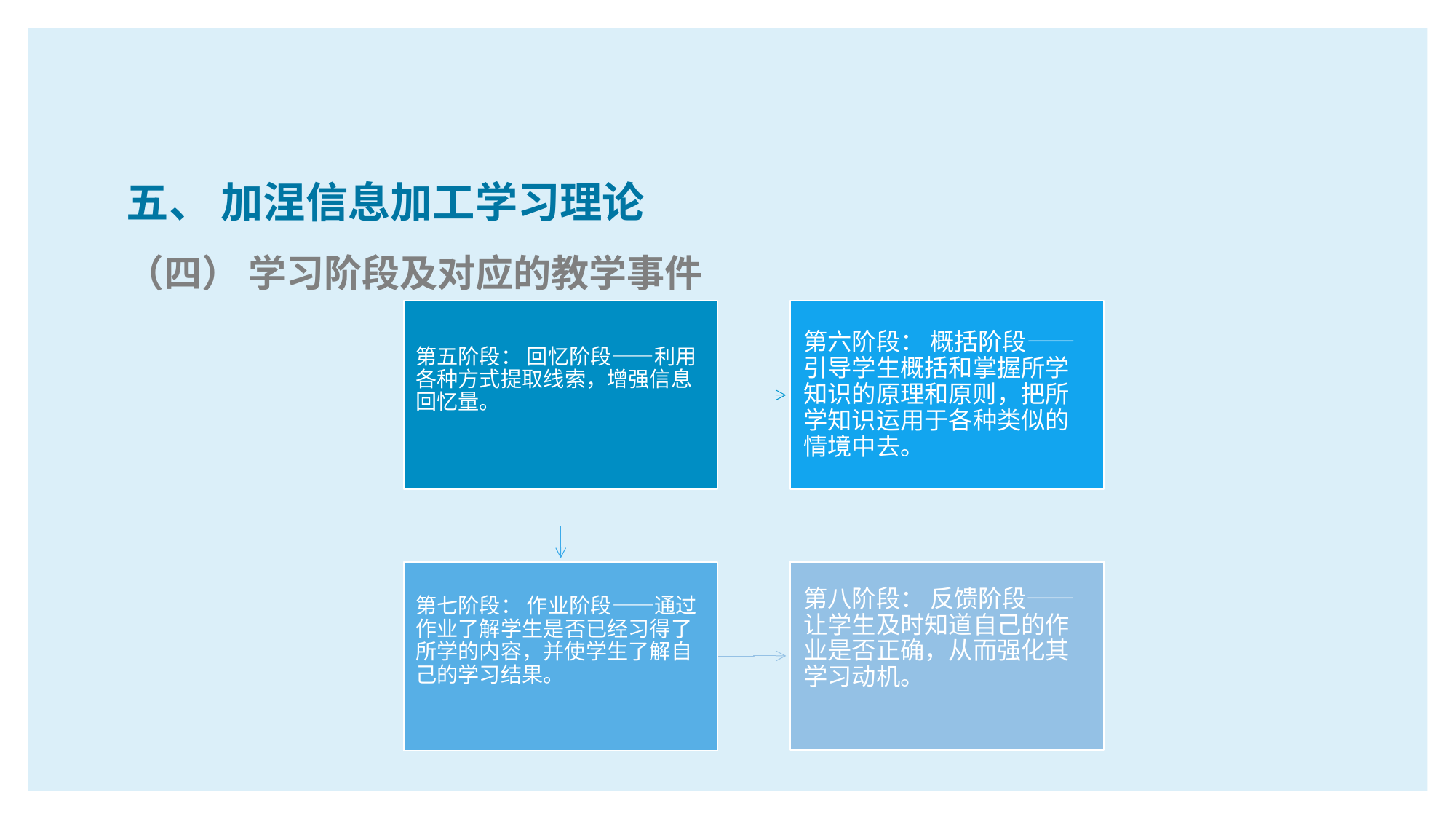

五、 加涅信息加工学习理论
（四） 学习阶段及对应的教学事件

第五阶段： 回忆阶段——利用各种方式提取线索，增强信息回忆量。

第六阶段： 概括阶段——引导学生概括和掌握所学知识的原理和原则，把所学知识运用于各种类似的情境中去。

第七阶段： 作业阶段——通过作业了解学生是否已经习得了所学的内容，并使学生了解自己的学习结果。

第八阶段： 反馈阶段——让学生及时知道自己的作业是否正确，从而强化其学习动机。